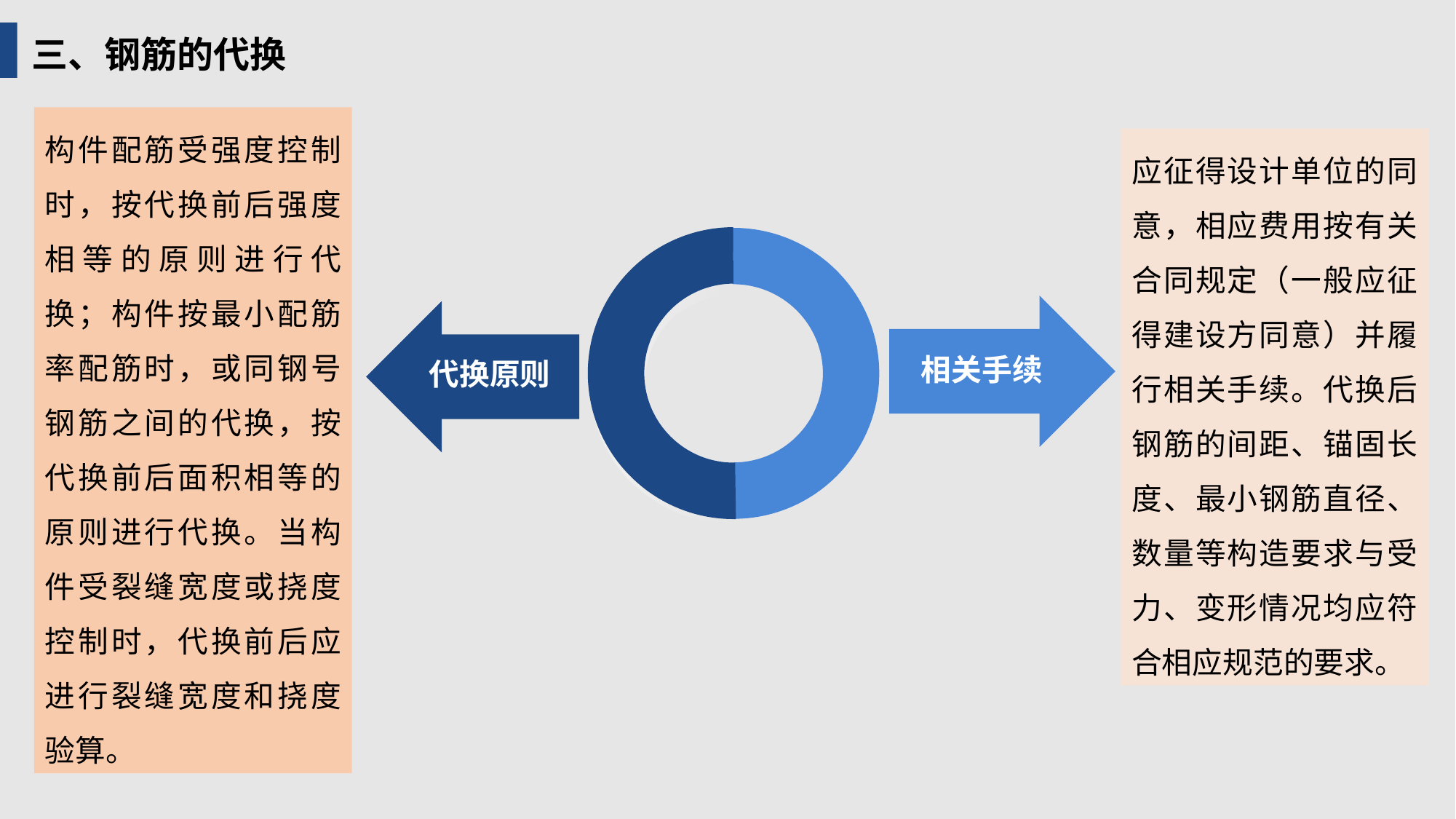

三、钢筋的代换
构件配筋受强度控制时，按代换前后强度相等的原则进行代换；构件按最小配筋率配筋时，或同钢号钢筋之间的代换，按代换前后面积相等的原则进行代换。当构件受裂缝宽度或挠度控制时，代换前后应进行裂缝宽度和挠度验算。
应征得设计单位的同意，相应费用按有关合同规定（一般应征得建设方同意）并履行相关手续。代换后钢筋的间距、锚固长度、最小钢筋直径、数量等构造要求与受力、变形情况均应符合相应规范的要求。

相关手续
代换原则